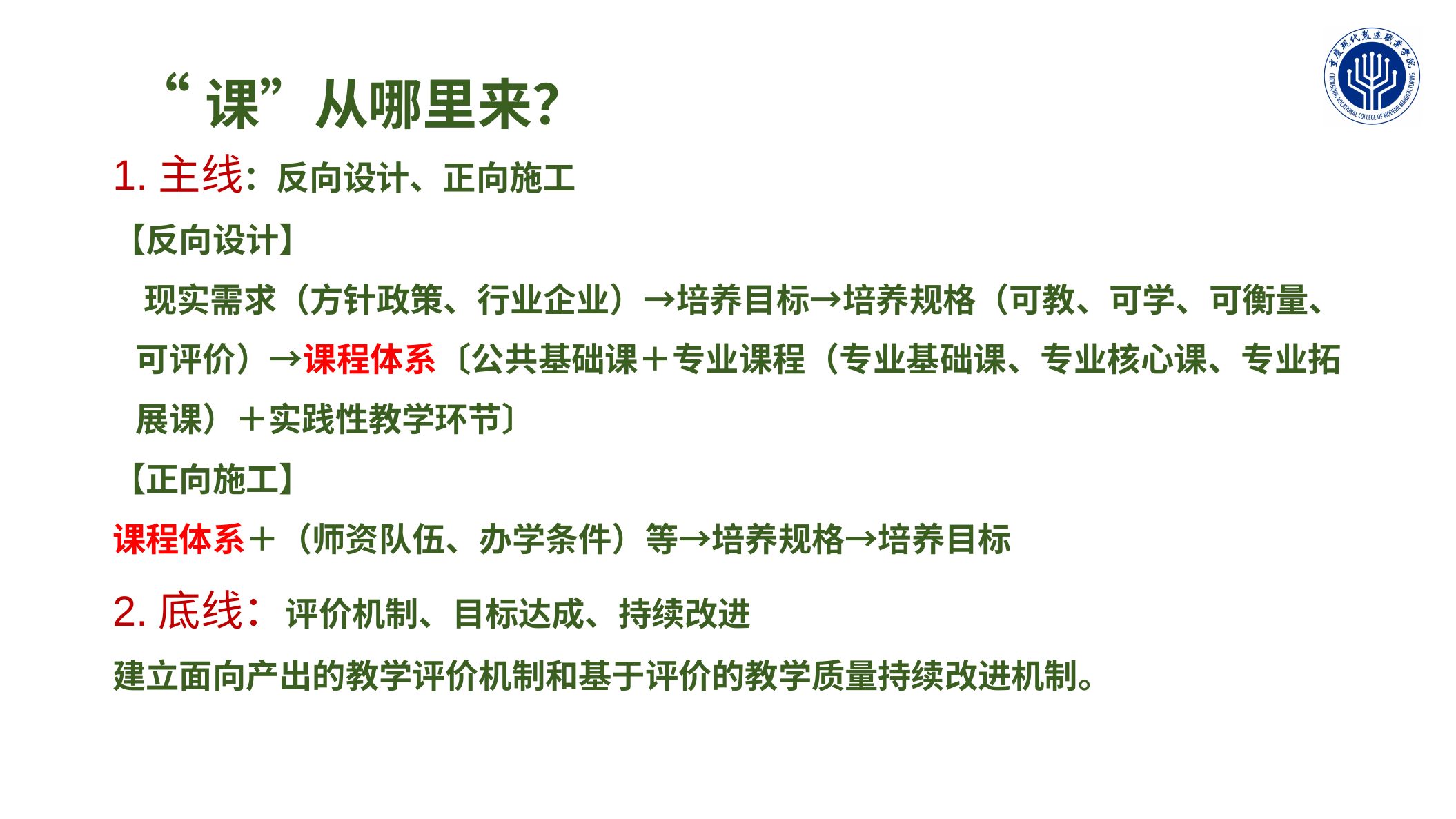

“课”从哪里来？
1.主线：反向设计、正向施工
【反向设计】
   现实需求（方针政策、行业企业）→培养目标→培养规格（可教、可学、可衡量、可评价）→课程体系〔公共基础课＋专业课程（专业基础课、专业核心课、专业拓展课）＋实践性教学环节〕
【正向施工】
课程体系＋（师资队伍、办学条件）等→培养规格→培养目标
2.底线：评价机制、目标达成、持续改进
建立面向产出的教学评价机制和基于评价的教学质量持续改进机制。